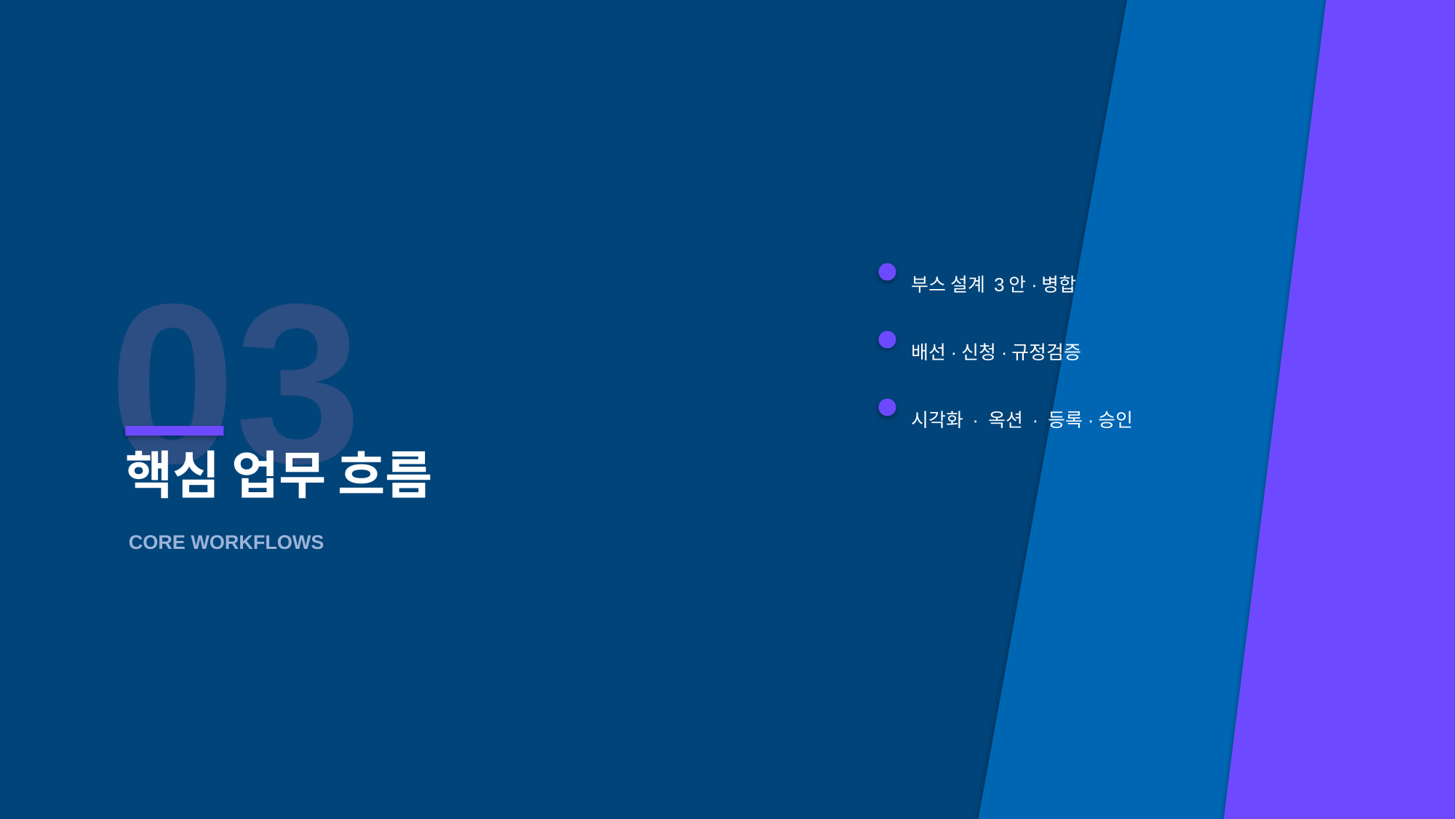

03
부스 설계 3안·병합

배선·신청·규정검증

시각화 · 옥션 · 등록·승인

핵심 업무 흐름
CORE WORKFLOWS